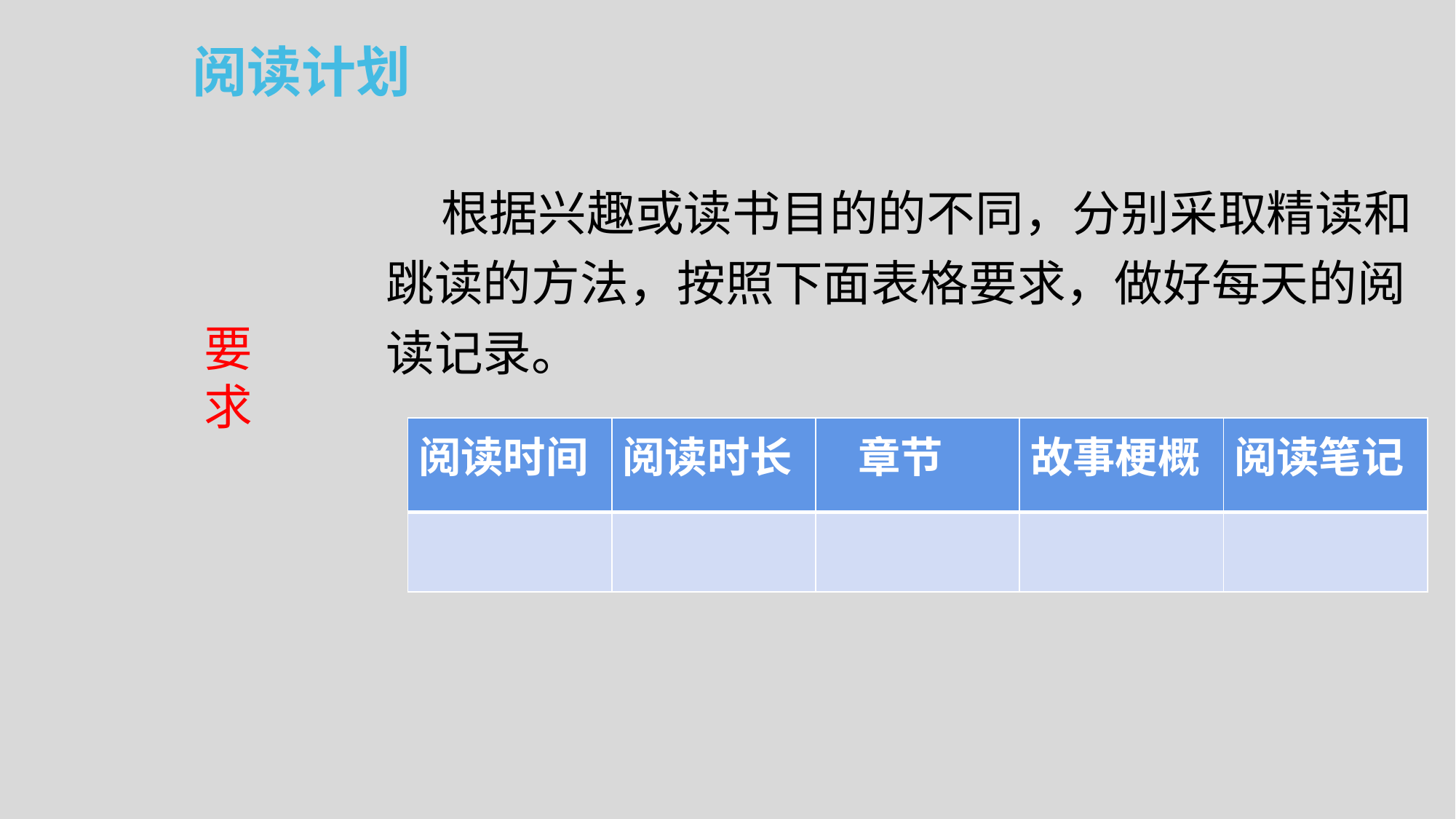

阅读计划
    根据兴趣或读书目的的不同，分别采取精读和跳读的方法，按照下面表格要求，做好每天的阅读记录。

要
求
| 阅读时间 | 阅读时长 | 章节 | 故事梗概 | 阅读笔记 |
| --- | --- | --- | --- | --- |
|  |  |  |  |  |